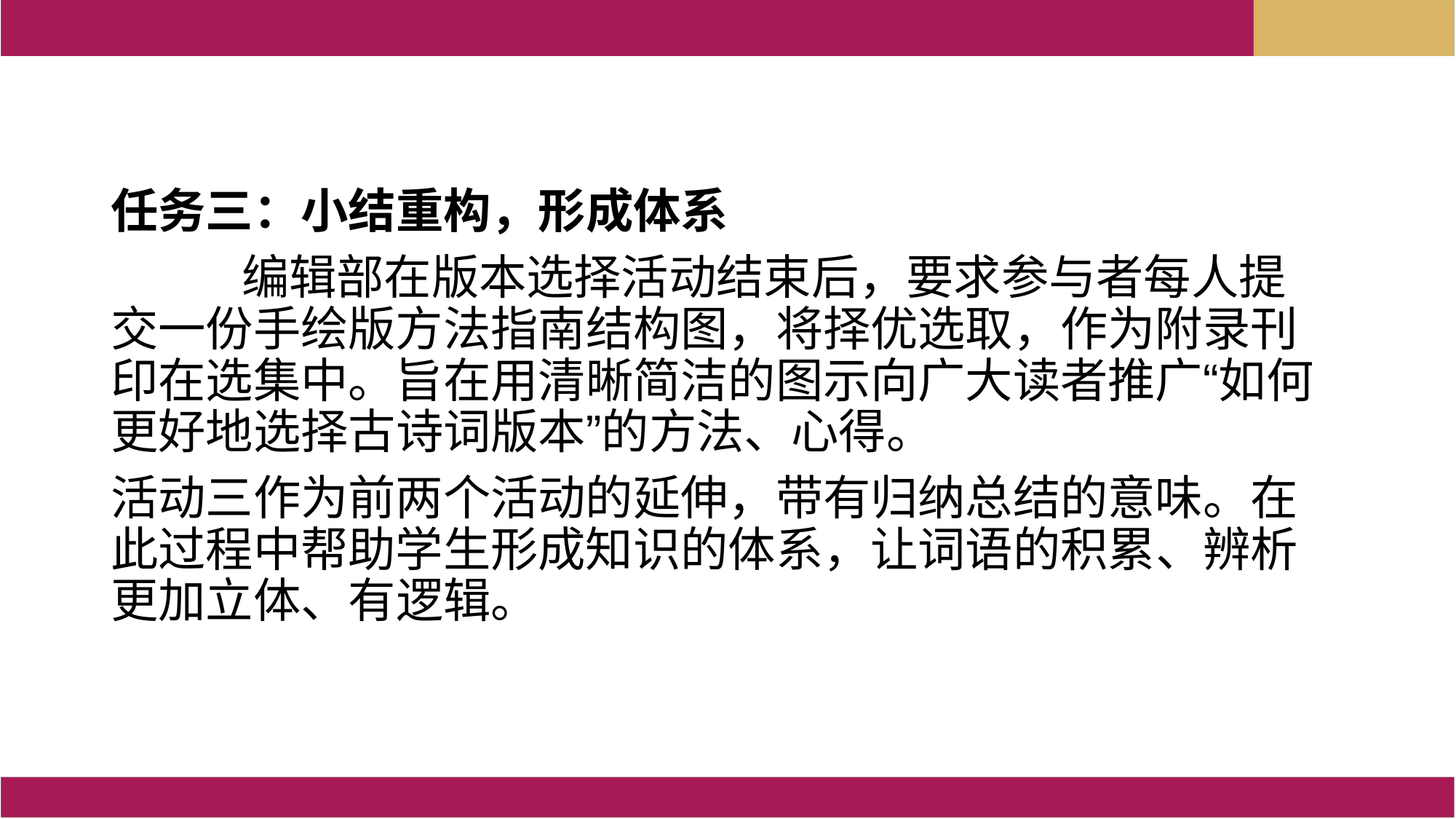

任务三：小结重构，形成体系
         编辑部在版本选择活动结束后，要求参与者每人提交一份手绘版方法指南结构图，将择优选取，作为附录刊印在选集中。旨在用清晰简洁的图示向广大读者推广“如何更好地选择古诗词版本”的方法、心得。
活动三作为前两个活动的延伸，带有归纳总结的意味。在此过程中帮助学生形成知识的体系，让词语的积累、辨析更加立体、有逻辑。